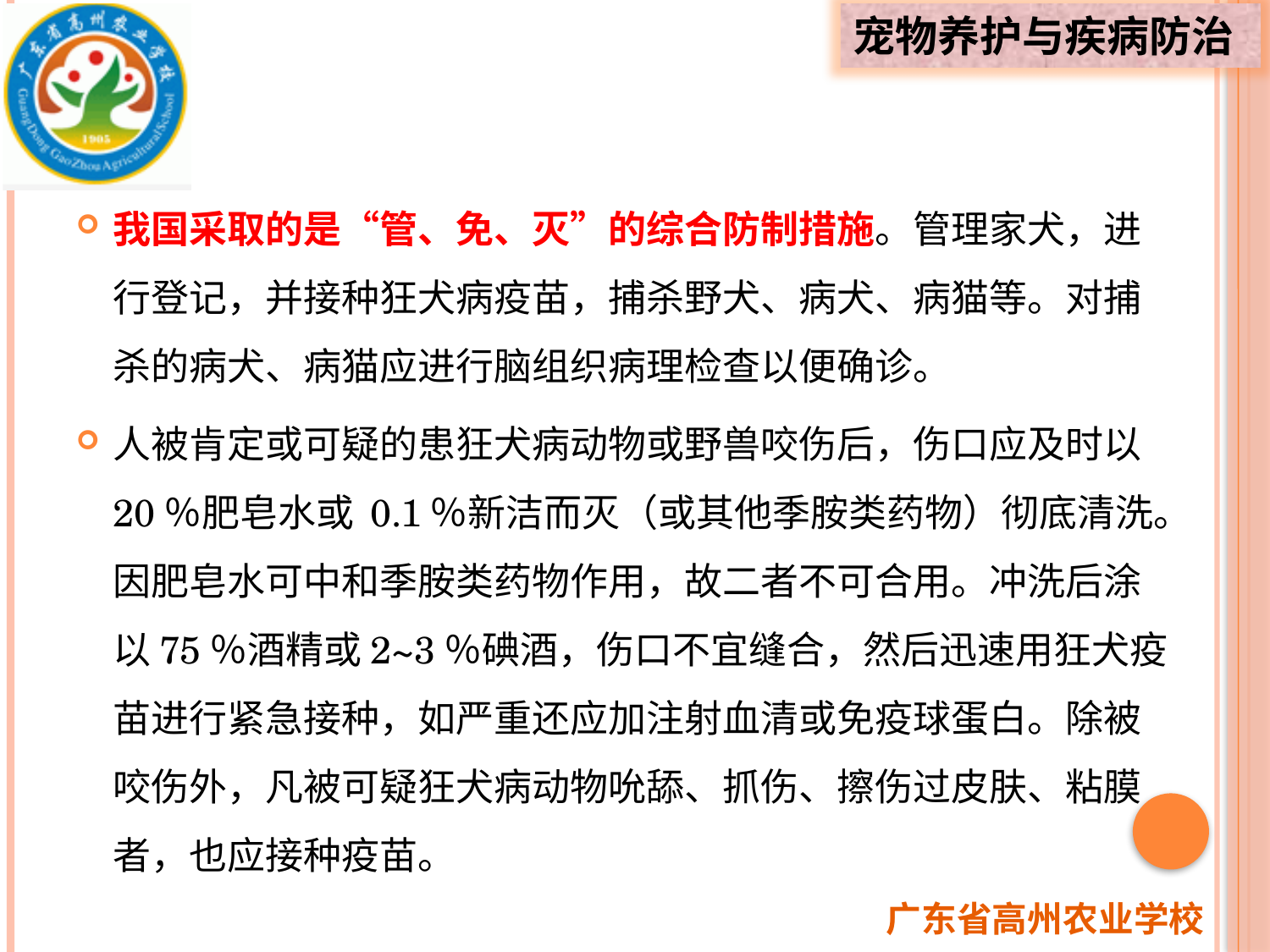

我国采取的是“管、免、灭”的综合防制措施。管理家犬，进行登记，并接种狂犬病疫苗，捕杀野犬、病犬、病猫等。对捕杀的病犬、病猫应进行脑组织病理检查以便确诊。
人被肯定或可疑的患狂犬病动物或野兽咬伤后，伤口应及时以20％肥皂水或 0.1％新洁而灭（或其他季胺类药物）彻底清洗。因肥皂水可中和季胺类药物作用，故二者不可合用。冲洗后涂以75％酒精或2~3％碘酒，伤口不宜缝合，然后迅速用狂犬疫苗进行紧急接种，如严重还应加注射血清或免疫球蛋白。除被咬伤外，凡被可疑狂犬病动物吮舔、抓伤、擦伤过皮肤、粘膜者，也应接种疫苗。